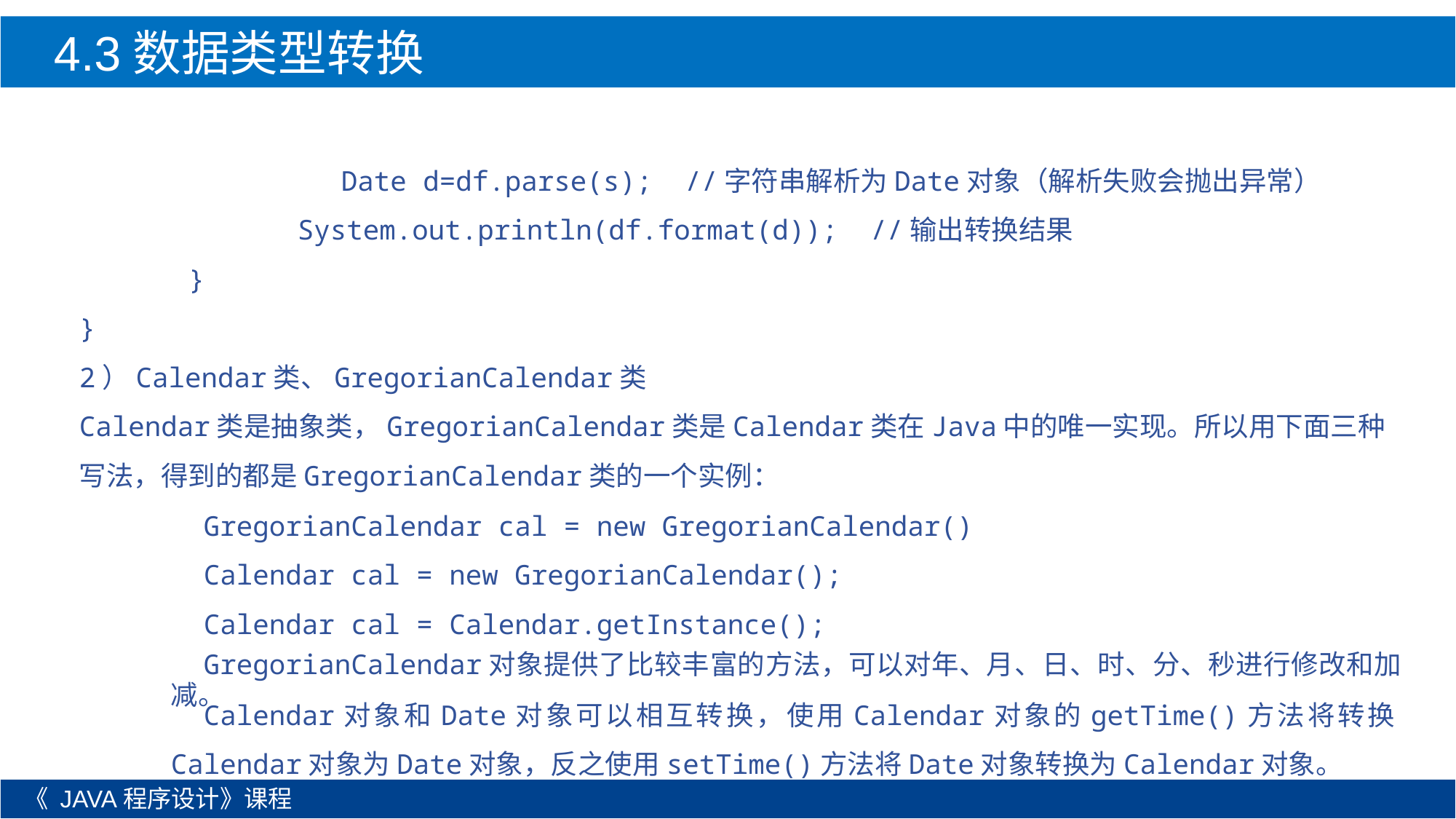

4.3数据类型转换
                Date d=df.parse(s);  //字符串解析为Date对象（解析失败会抛出异常）
		System.out.println(df.format(d));  //输出转换结果
	}
}
2）Calendar类、GregorianCalendar类
Calendar类是抽象类，GregorianCalendar类是Calendar类在Java中的唯一实现。所以用下面三种写法，得到的都是GregorianCalendar类的一个实例：
GregorianCalendar cal = new GregorianCalendar()
Calendar cal = new GregorianCalendar();
Calendar cal = Calendar.getInstance();
GregorianCalendar对象提供了比较丰富的方法，可以对年、月、日、时、分、秒进行修改和加减。
Calendar对象和Date对象可以相互转换，使用Calendar对象的getTime()方法将转换Calendar对象为Date对象，反之使用setTime()方法将Date对象转换为Calendar对象。
《 JAVA程序设计》课程